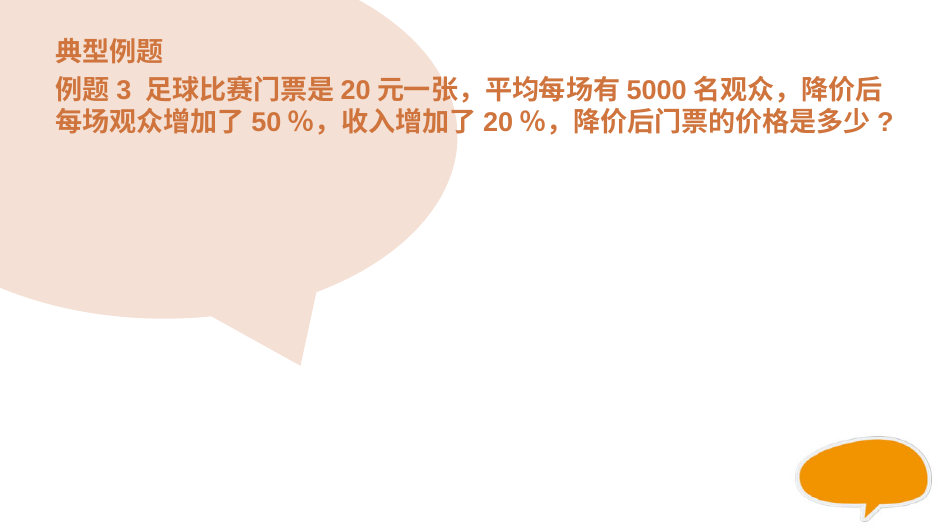

#
典型例题
例题3 足球比赛门票是20元一张，平均每场有5000名观众，降价后每场观众增加了50％，收入增加了20％，降价后门票的价格是多少?